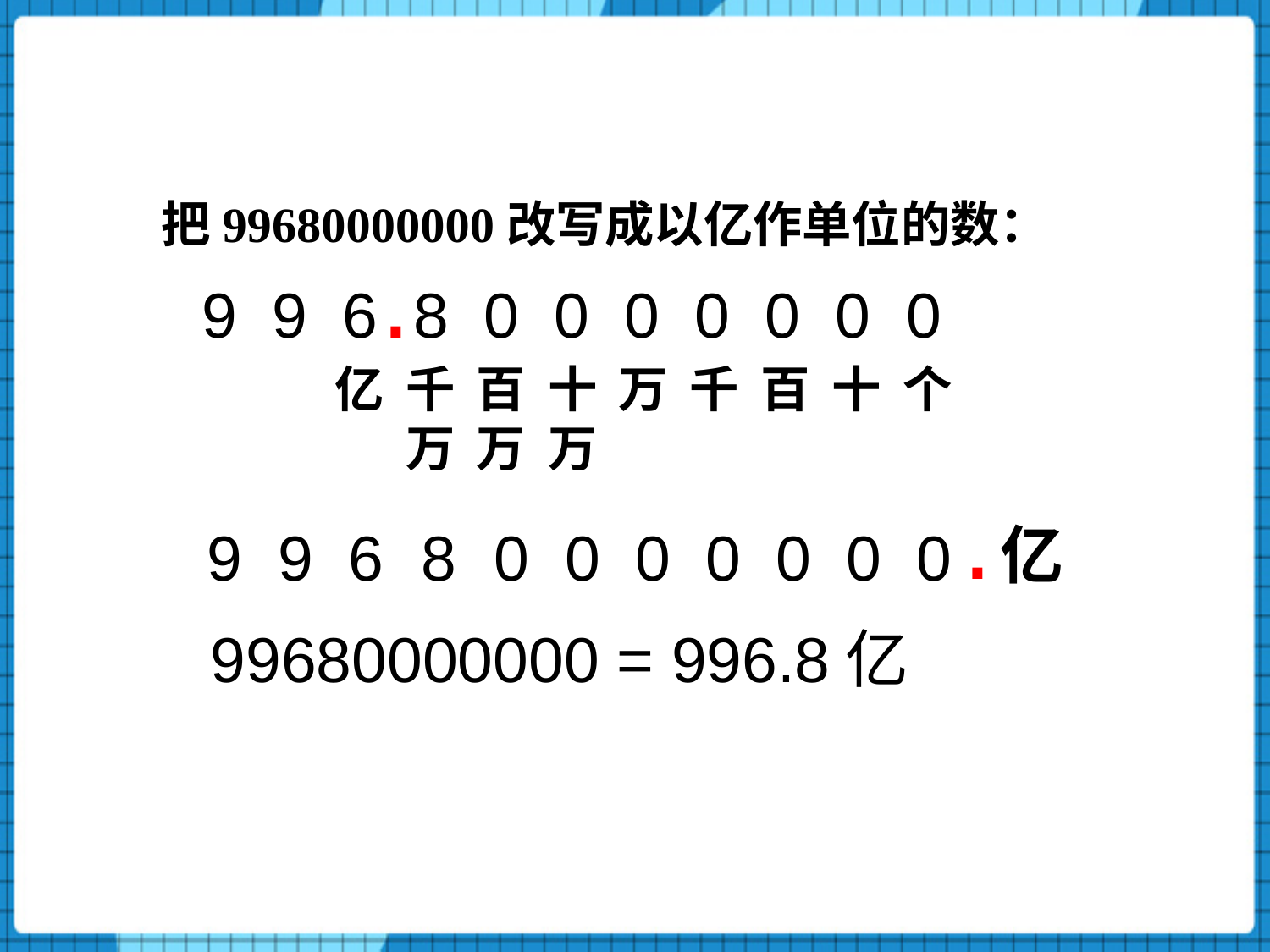

把99680000000改写成以亿作单位的数：
.
9  9  6  8  0  0  0  0  0  0  0
亿
千万
百万
十万
万
千
百
十
个
.
亿
9  9  6
0  0  0  0  0  0  0
8
99680000000 = 996.8亿